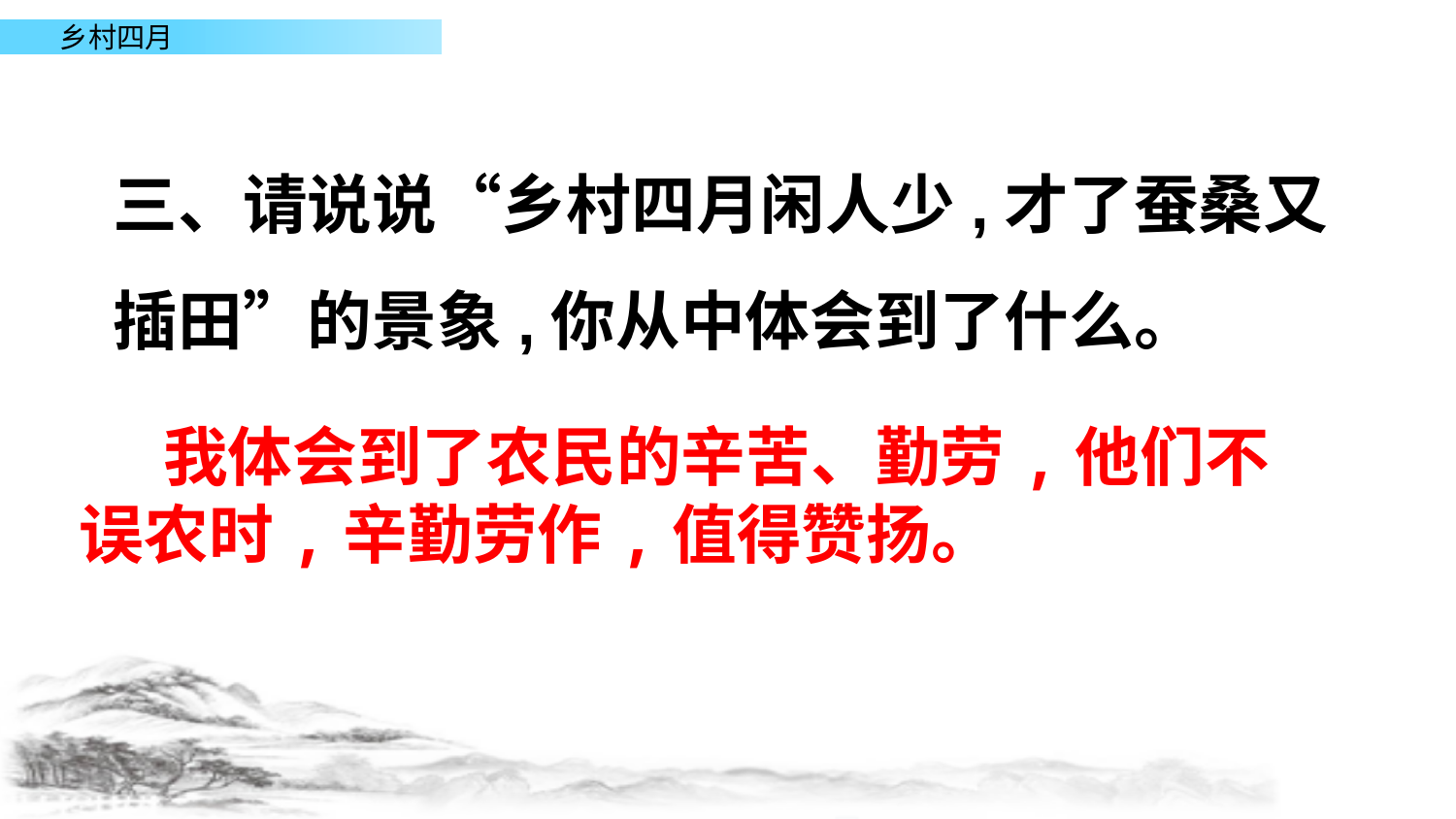

三、请说说“乡村四月闲人少,才了蚕桑又插田”的景象,你从中体会到了什么。
   我体会到了农民的辛苦、勤劳,他们不误农时,辛勤劳作,值得赞扬。